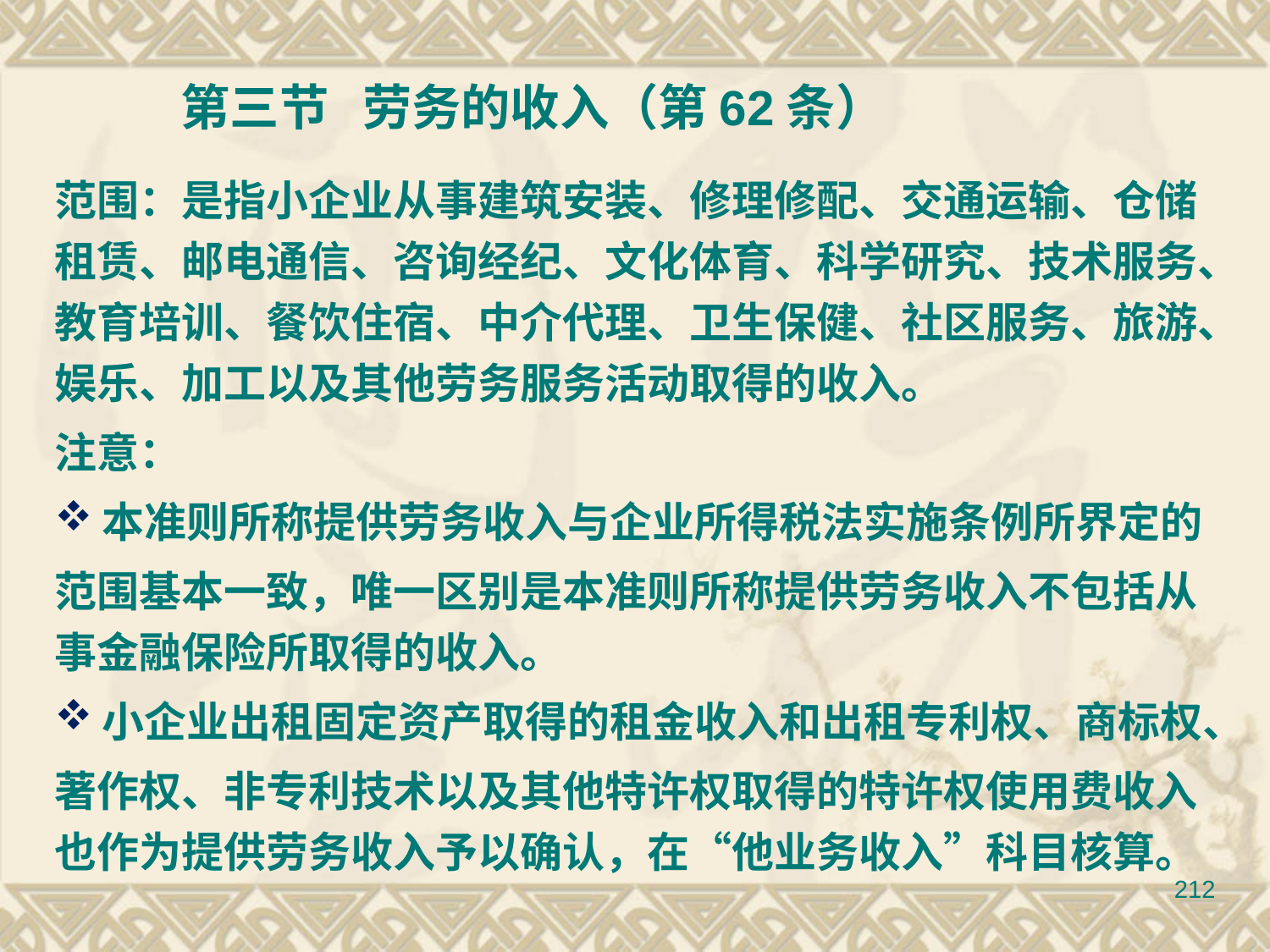

范围：是指小企业从事建筑安装、修理修配、交通运输、仓储租赁、邮电通信、咨询经纪、文化体育、科学研究、技术服务、教育培训、餐饮住宿、中介代理、卫生保健、社区服务、旅游、娱乐、加工以及其他劳务服务活动取得的收入。
注意：
本准则所称提供劳务收入与企业所得税法实施条例所界定的
范围基本一致，唯一区别是本准则所称提供劳务收入不包括从事金融保险所取得的收入。
小企业出租固定资产取得的租金收入和出租专利权、商标权、
著作权、非专利技术以及其他特许权取得的特许权使用费收入也作为提供劳务收入予以确认，在“他业务收入”科目核算。

        第三节   劳务的收入（第62条）

212